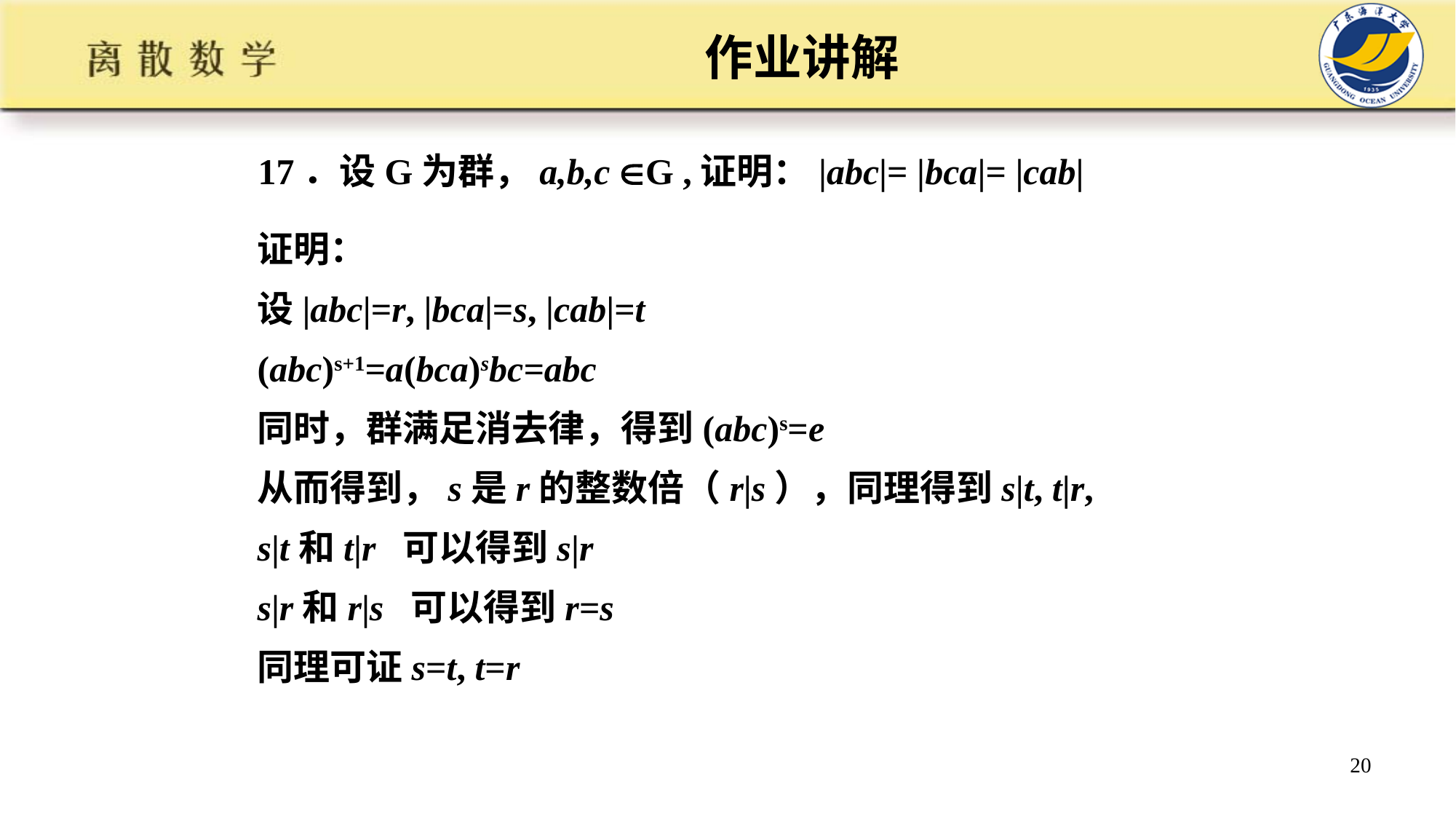

# 作业讲解
17．设G为群，a,b,c ∈G ,证明：|abc|= |bca|= |cab|
证明：
设|abc|=r, |bca|=s, |cab|=t
(abc)s+1=a(bca)sbc=abc
同时，群满足消去律，得到(abc)s=e
从而得到，s是r的整数倍（r|s），同理得到s|t, t|r,
s|t和t|r  可以得到s|r
s|r和r|s  可以得到r=s
同理可证s=t, t=r

20